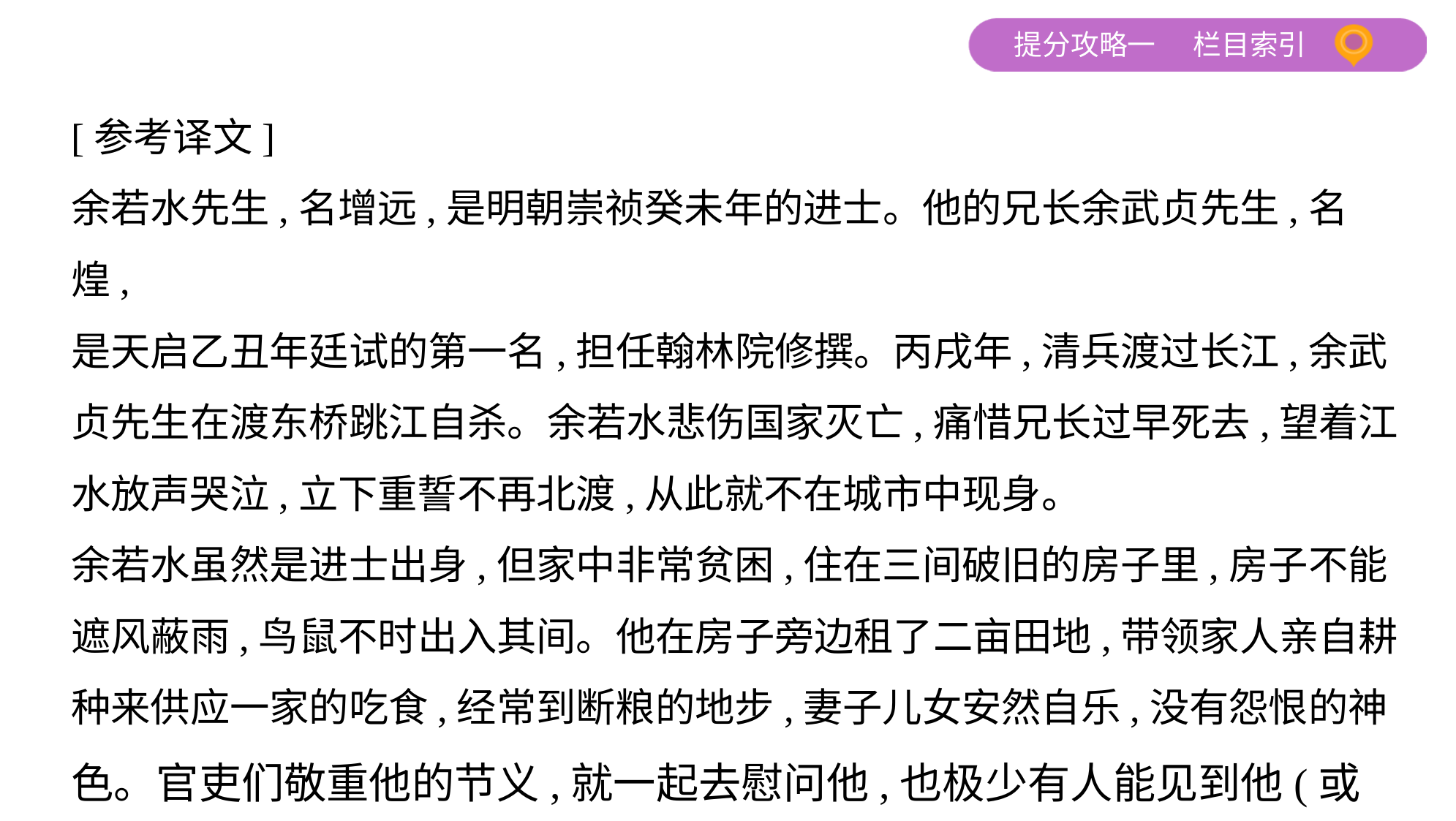

[参考译文]
余若水先生,名增远,是明朝崇祯癸未年的进士。他的兄长余武贞先生,名煌,
是天启乙丑年廷试的第一名,担任翰林院修撰。丙戌年,清兵渡过长江,余武贞先生在渡东桥跳江自杀。余若水悲伤国家灭亡,痛惜兄长过早死去,望着江水放声哭泣,立下重誓不再北渡,从此就不在城市中现身。
余若水虽然是进士出身,但家中非常贫困,住在三间破旧的房子里,房子不能遮风蔽雨,鸟鼠不时出入其间。他在房子旁边租了二亩田地,带领家人亲自耕种来供应一家的吃食,经常到断粮的地步,妻子儿女安然自乐,没有怨恨的神色。官吏们敬重他的节义,就一起去慰问他,也极少有人能见到他(或他也很少